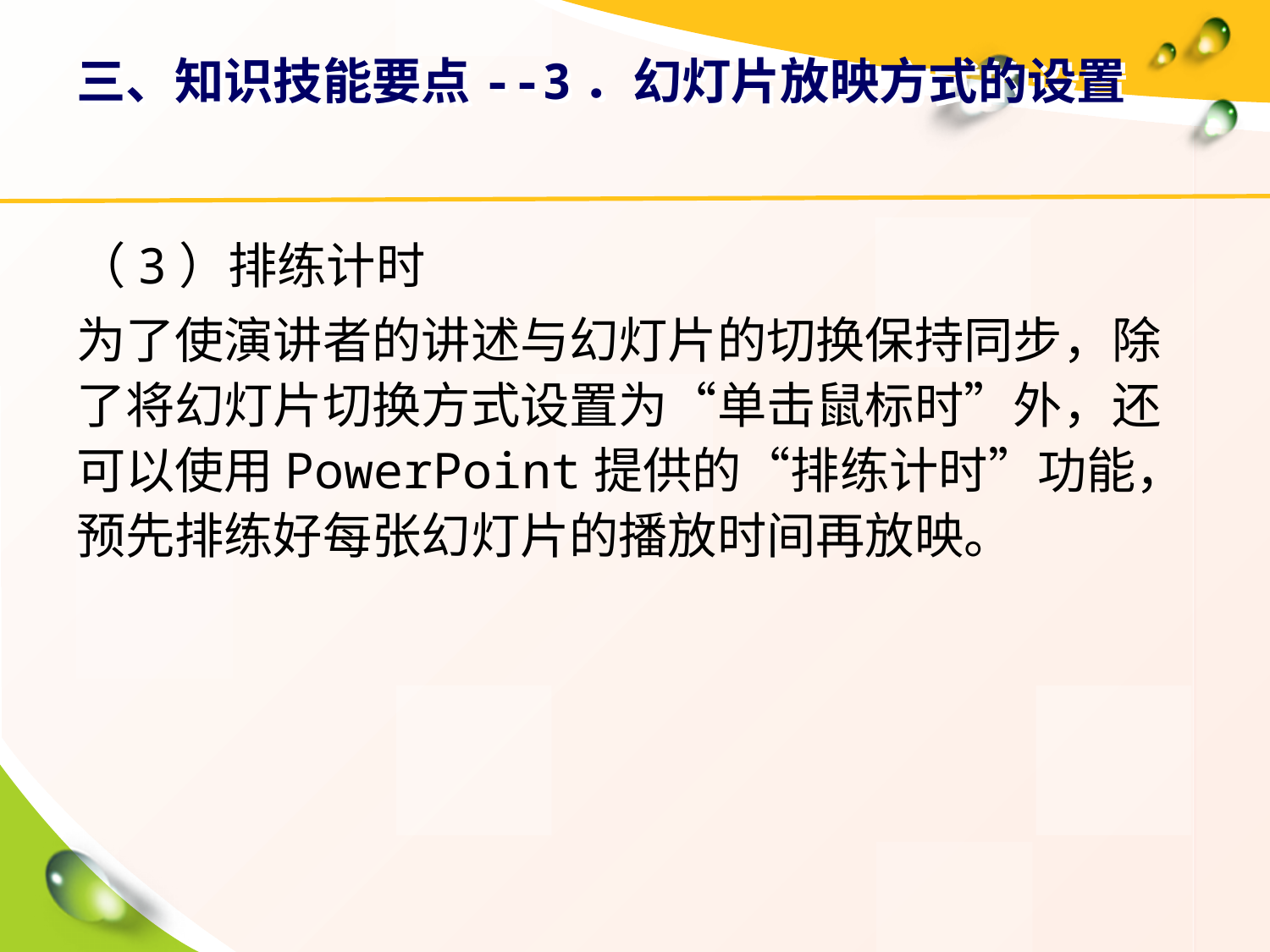

# 三、知识技能要点--3．幻灯片放映方式的设置
（3）排练计时
为了使演讲者的讲述与幻灯片的切换保持同步，除了将幻灯片切换方式设置为“单击鼠标时”外，还可以使用PowerPoint提供的“排练计时”功能，预先排练好每张幻灯片的播放时间再放映。